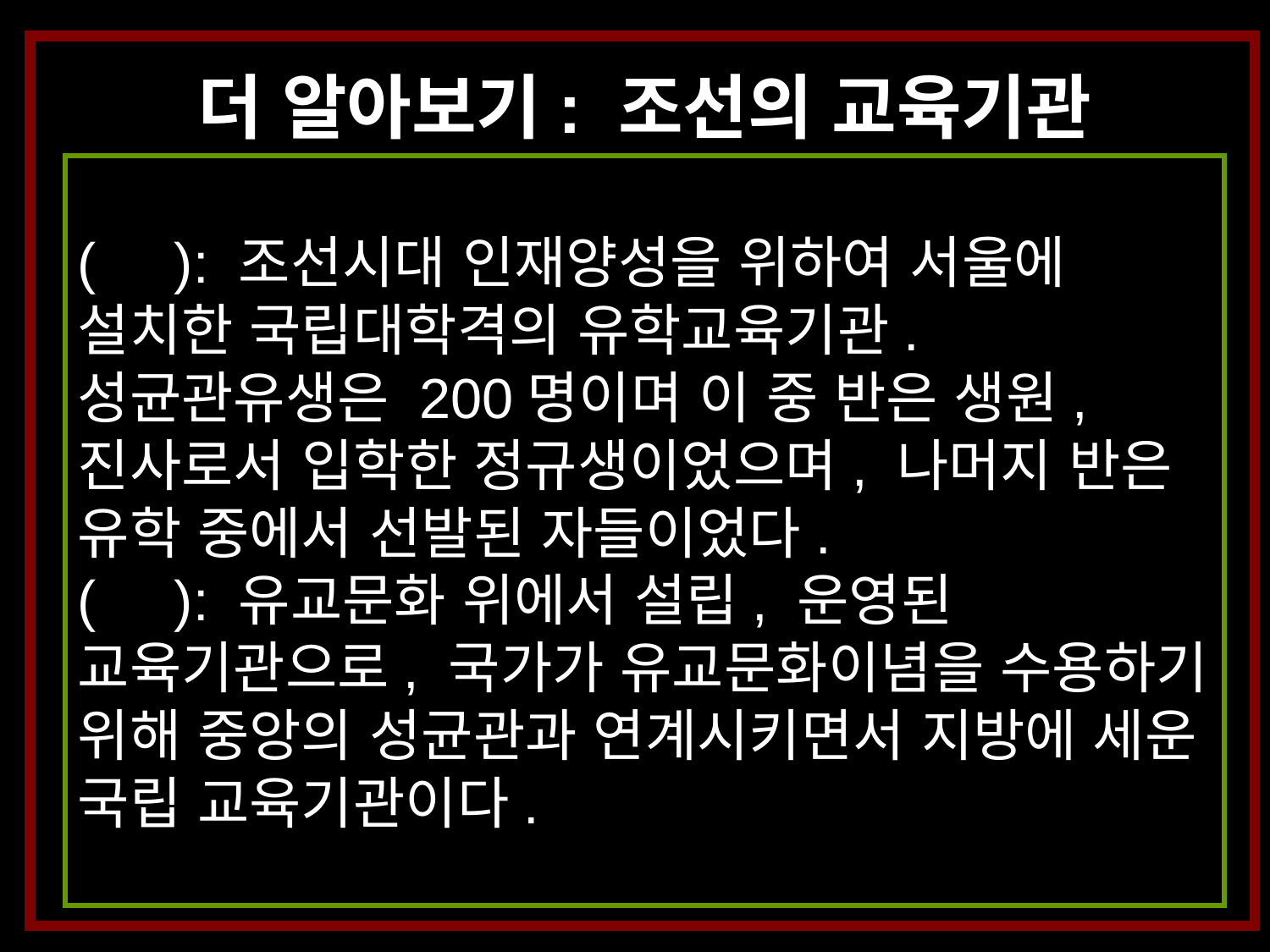

더 알아보기: 조선의 교육기관
(     ): 조선시대 인재양성을 위하여 서울에 설치한 국립대학격의 유학교육기관. 성균관유생은 200명이며 이 중 반은 생원, 진사로서 입학한 정규생이었으며, 나머지 반은 유학 중에서 선발된 자들이었다.
(     ): 유교문화 위에서 설립, 운영된 교육기관으로, 국가가 유교문화이념을 수용하기 위해 중앙의 성균관과 연계시키면서 지방에 세운 국립 교육기관이다.